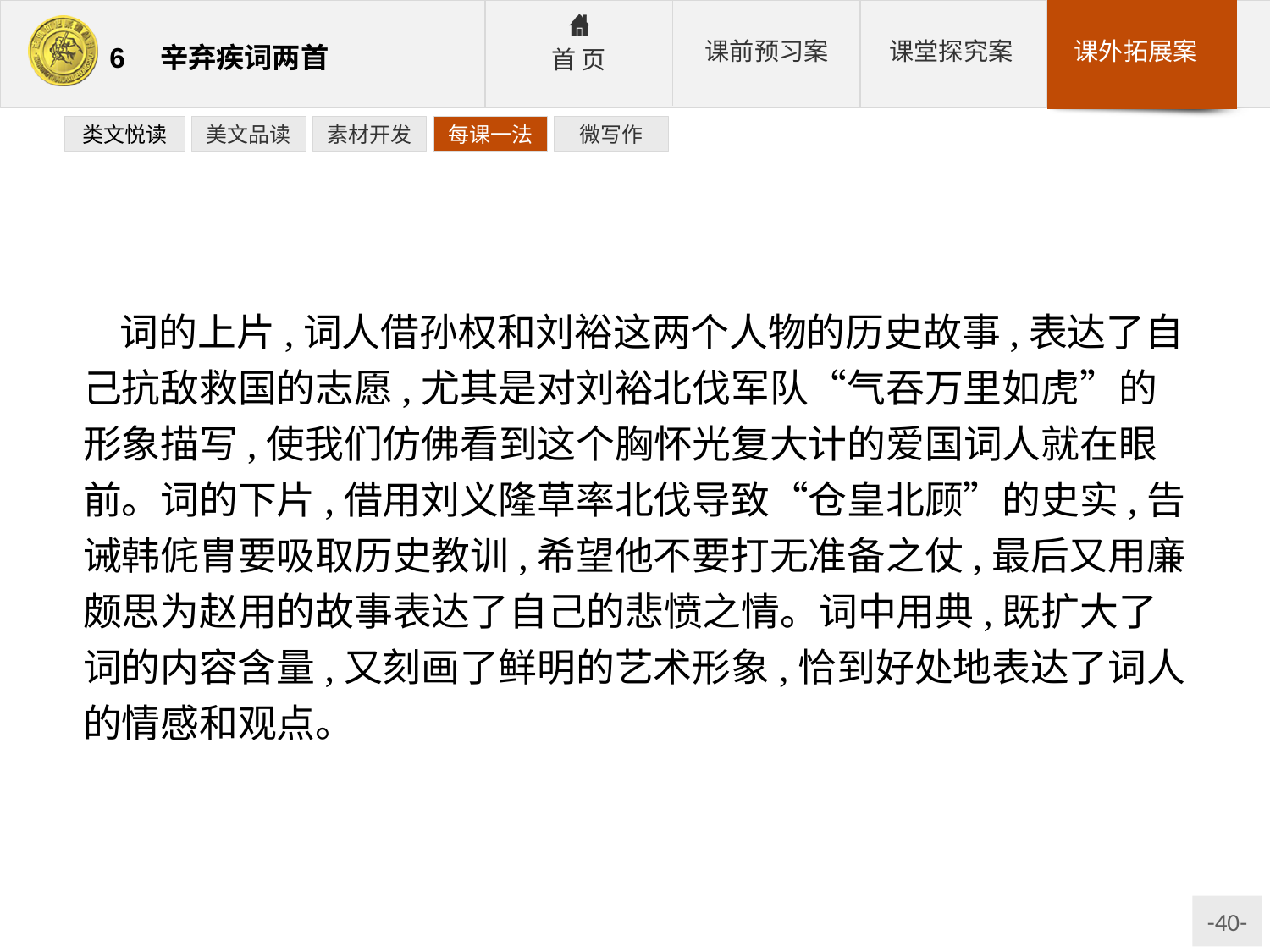

类文悦读
美文品读
素材开发
每课一法
微写作
词的上片,词人借孙权和刘裕这两个人物的历史故事,表达了自己抗敌救国的志愿,尤其是对刘裕北伐军队“气吞万里如虎”的形象描写,使我们仿佛看到这个胸怀光复大计的爱国词人就在眼前。词的下片,借用刘义隆草率北伐导致“仓皇北顾”的史实,告诫韩侂胄要吸取历史教训,希望他不要打无准备之仗,最后又用廉颇思为赵用的故事表达了自己的悲愤之情。词中用典,既扩大了词的内容含量,又刻画了鲜明的艺术形象,恰到好处地表达了词人的情感和观点。